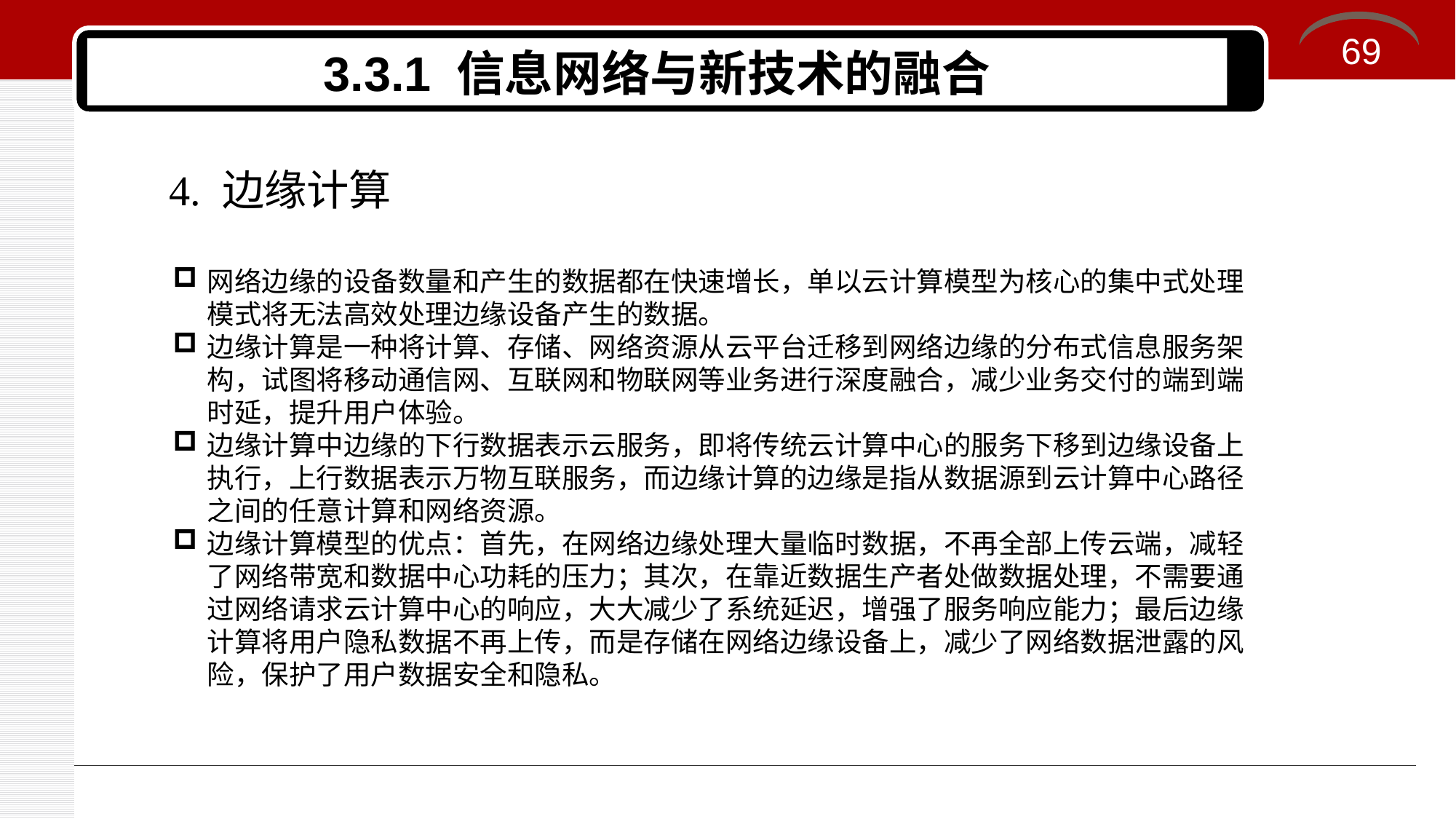

69
# 3.3.1 信息网络与新技术的融合
4. 边缘计算
网络边缘的设备数量和产生的数据都在快速增长，单以云计算模型为核心的集中式处理模式将无法高效处理边缘设备产生的数据。
边缘计算是一种将计算、存储、网络资源从云平台迁移到网络边缘的分布式信息服务架构，试图将移动通信网、互联网和物联网等业务进行深度融合，减少业务交付的端到端时延，提升用户体验。
边缘计算中边缘的下行数据表示云服务，即将传统云计算中心的服务下移到边缘设备上执行，上行数据表示万物互联服务，而边缘计算的边缘是指从数据源到云计算中心路径之间的任意计算和网络资源。
边缘计算模型的优点：首先，在网络边缘处理大量临时数据，不再全部上传云端，减轻了网络带宽和数据中心功耗的压力；其次，在靠近数据生产者处做数据处理，不需要通过网络请求云计算中心的响应，大大减少了系统延迟，增强了服务响应能力；最后边缘计算将用户隐私数据不再上传，而是存储在网络边缘设备上，减少了网络数据泄露的风险，保护了用户数据安全和隐私。